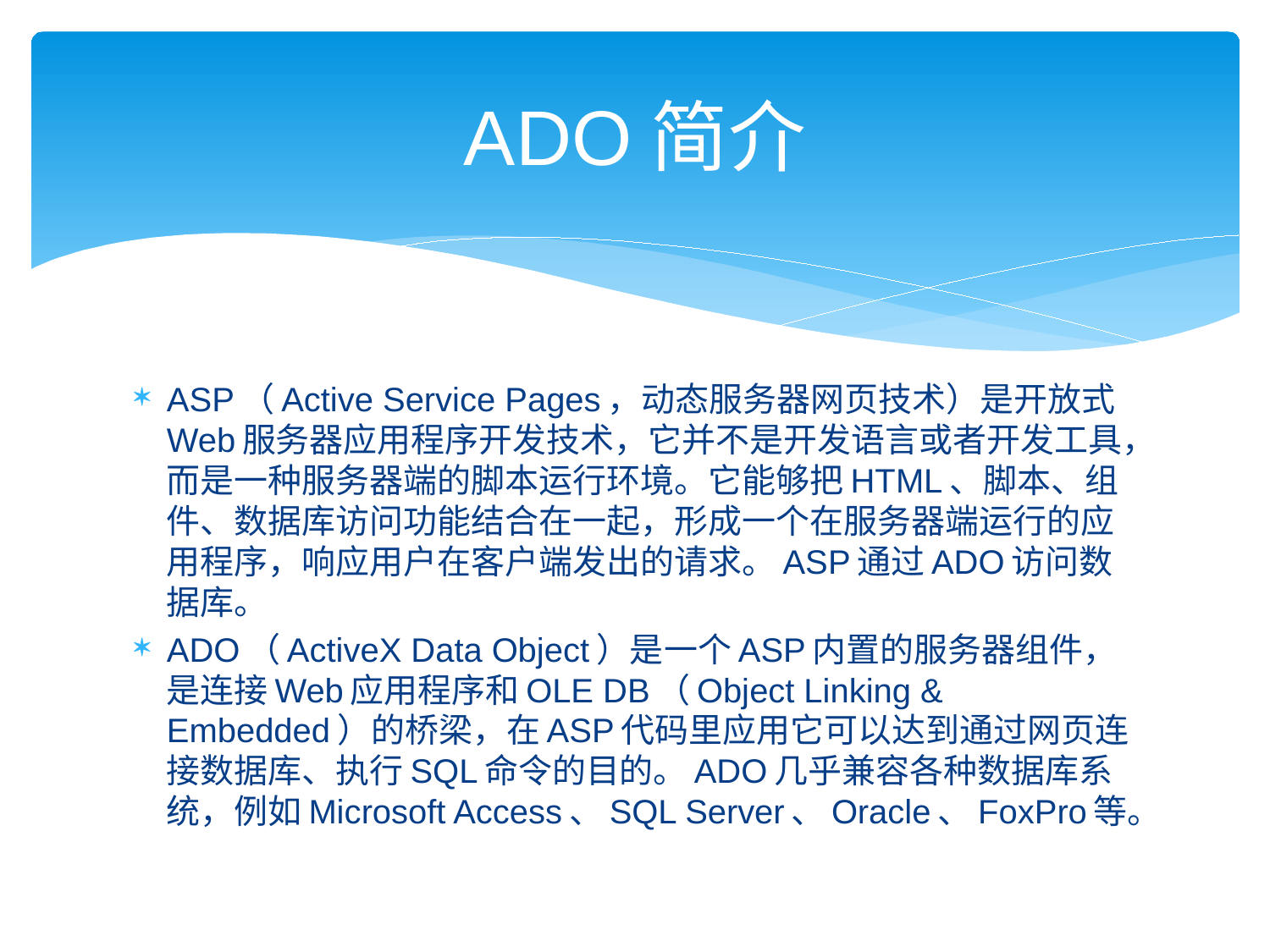

# ADO简介
ASP（Active Service Pages，动态服务器网页技术）是开放式Web服务器应用程序开发技术，它并不是开发语言或者开发工具，而是一种服务器端的脚本运行环境。它能够把HTML、脚本、组件、数据库访问功能结合在一起，形成一个在服务器端运行的应用程序，响应用户在客户端发出的请求。ASP通过ADO访问数据库。
ADO（ActiveX Data Object）是一个ASP内置的服务器组件，是连接Web应用程序和OLE DB（Object Linking & Embedded）的桥梁，在ASP代码里应用它可以达到通过网页连接数据库、执行SQL命令的目的。ADO几乎兼容各种数据库系统，例如Microsoft Access、SQL Server、Oracle、FoxPro等。